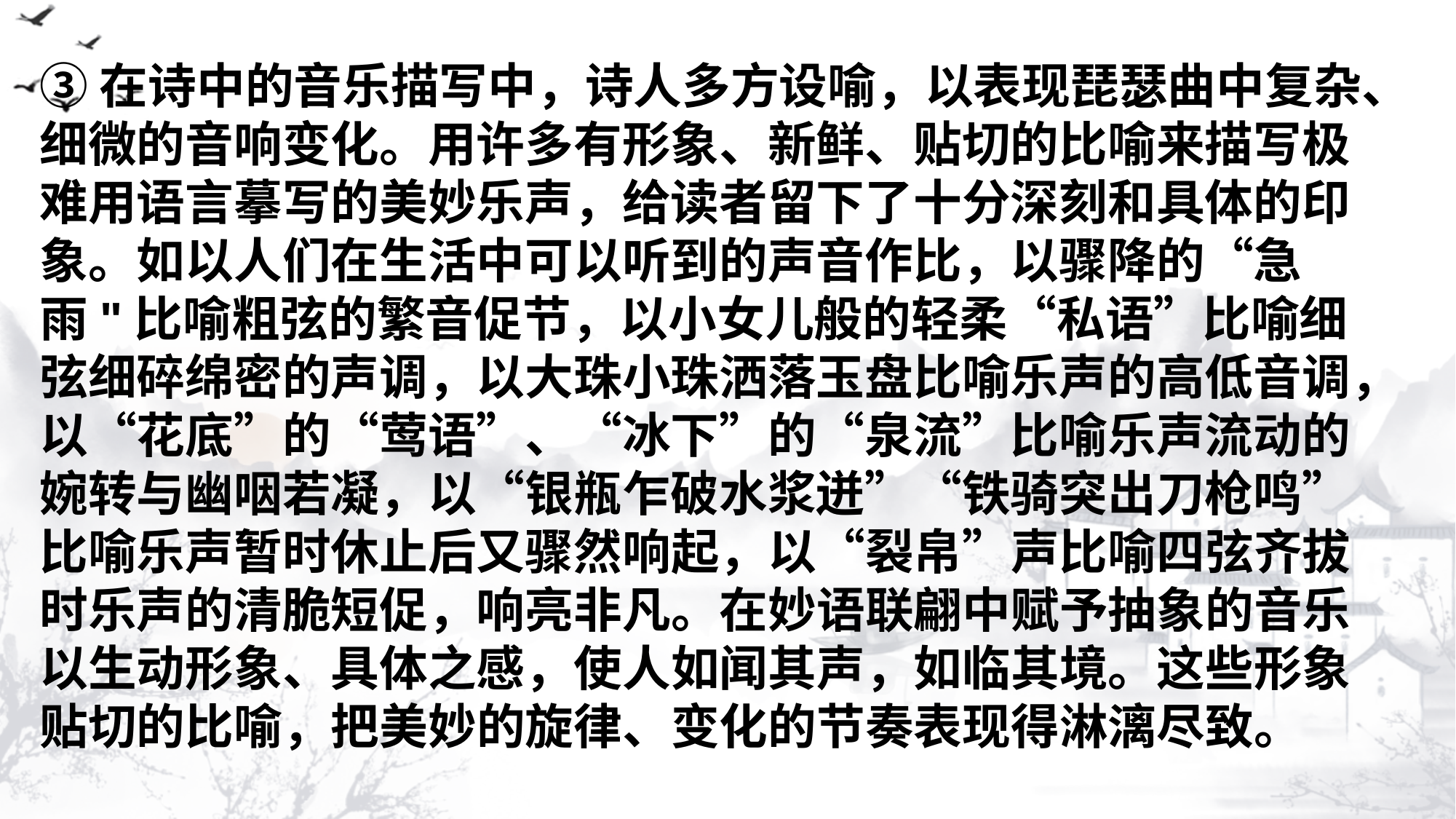

③在诗中的音乐描写中，诗人多方设喻，以表现琵瑟曲中复杂、细微的音响变化。用许多有形象、新鲜、贴切的比喻来描写极难用语言摹写的美妙乐声，给读者留下了十分深刻和具体的印象。如以人们在生活中可以听到的声音作比，以骤降的“急雨"比喻粗弦的繁音促节，以小女儿般的轻柔“私语”比喻细弦细碎绵密的声调，以大珠小珠洒落玉盘比喻乐声的高低音调，以“花底”的“莺语”、“冰下”的“泉流”比喻乐声流动的婉转与幽咽若凝，以“银瓶乍破水浆迸”“铁骑突出刀枪鸣”比喻乐声暂时休止后又骤然响起，以“裂帛”声比喻四弦齐拔时乐声的清脆短促，响亮非凡。在妙语联翩中赋予抽象的音乐以生动形象、具体之感，使人如闻其声，如临其境。这些形象贴切的比喻，把美妙的旋律、变化的节奏表现得淋漓尽致。